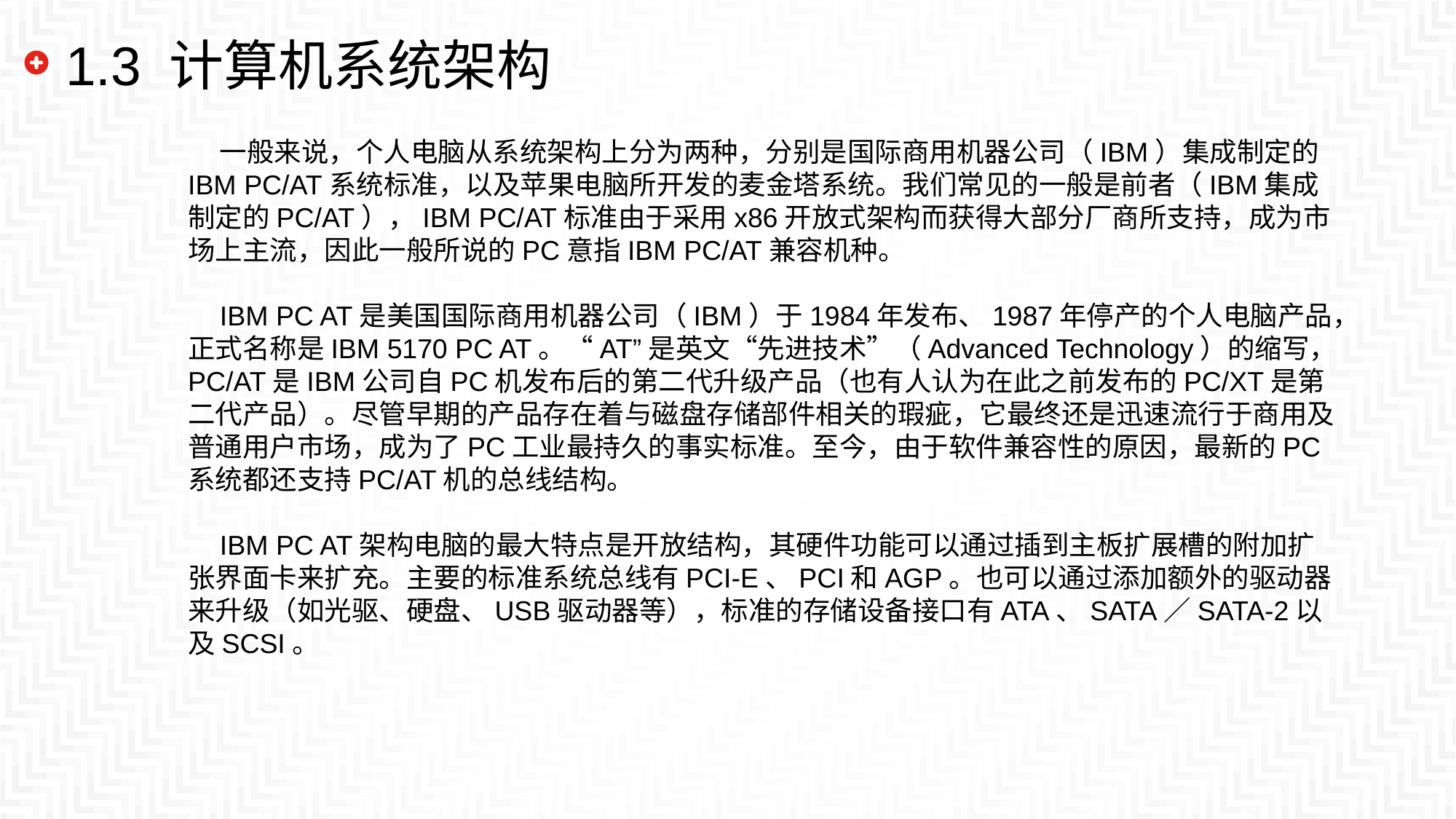

# 1.3 计算机系统架构
一般来说，个人电脑从系统架构上分为两种，分别是国际商用机器公司（IBM）集成制定的IBM PC/AT系统标准，以及苹果电脑所开发的麦金塔系统。我们常见的一般是前者（IBM集成制定的PC/AT），IBM PC/AT标准由于采用x86开放式架构而获得大部分厂商所支持，成为市场上主流，因此一般所说的PC意指IBM PC/AT兼容机种。

IBM PC AT是美国国际商用机器公司（IBM）于1984年发布、1987年停产的个人电脑产品，正式名称是IBM 5170 PC AT。“AT”是英文“先进技术”（Advanced Technology）的缩写， PC/AT是IBM公司自PC机发布后的第二代升级产品（也有人认为在此之前发布的PC/XT是第二代产品）。尽管早期的产品存在着与磁盘存储部件相关的瑕疵，它最终还是迅速流行于商用及普通用户市场，成为了PC工业最持久的事实标准。至今，由于软件兼容性的原因，最新的PC系统都还支持PC/AT机的总线结构。

IBM PC AT架构电脑的最大特点是开放结构，其硬件功能可以通过插到主板扩展槽的附加扩张界面卡来扩充。主要的标准系统总线有PCI-E、PCI和AGP。也可以通过添加额外的驱动器来升级（如光驱、硬盘、USB驱动器等），标准的存储设备接口有ATA、SATA／SATA-2以及SCSI。